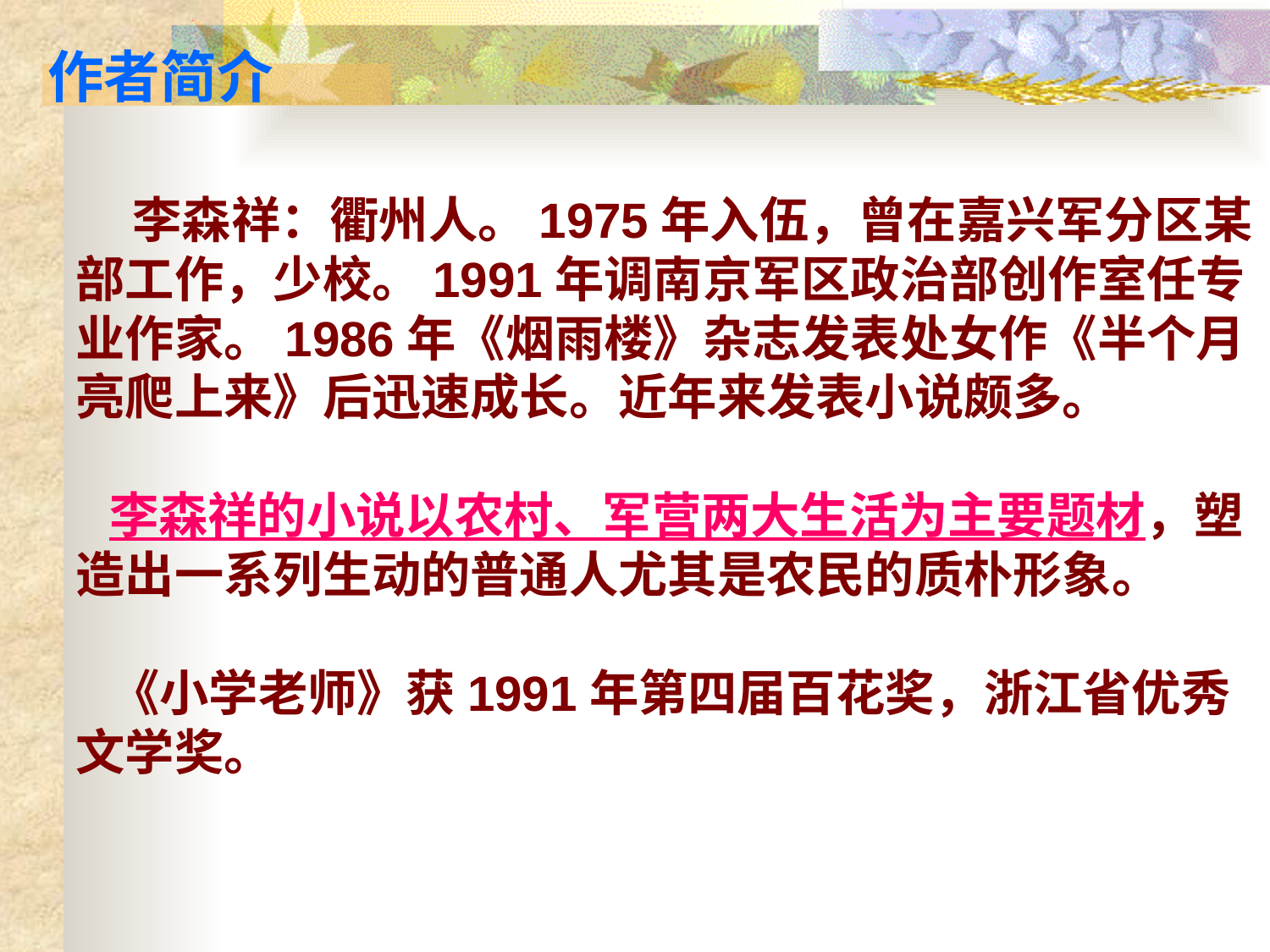

作者简介

    李森祥：衢州人。1975年入伍，曾在嘉兴军分区某部工作，少校。1991年调南京军区政治部创作室任专业作家。1986年《烟雨楼》杂志发表处女作《半个月亮爬上来》后迅速成长。近年来发表小说颇多。
   李森祥的小说以农村、军营两大生活为主要题材，塑造出一系列生动的普通人尤其是农民的质朴形象。

  《小学老师》获1991年第四届百花奖，浙江省优秀文学奖。